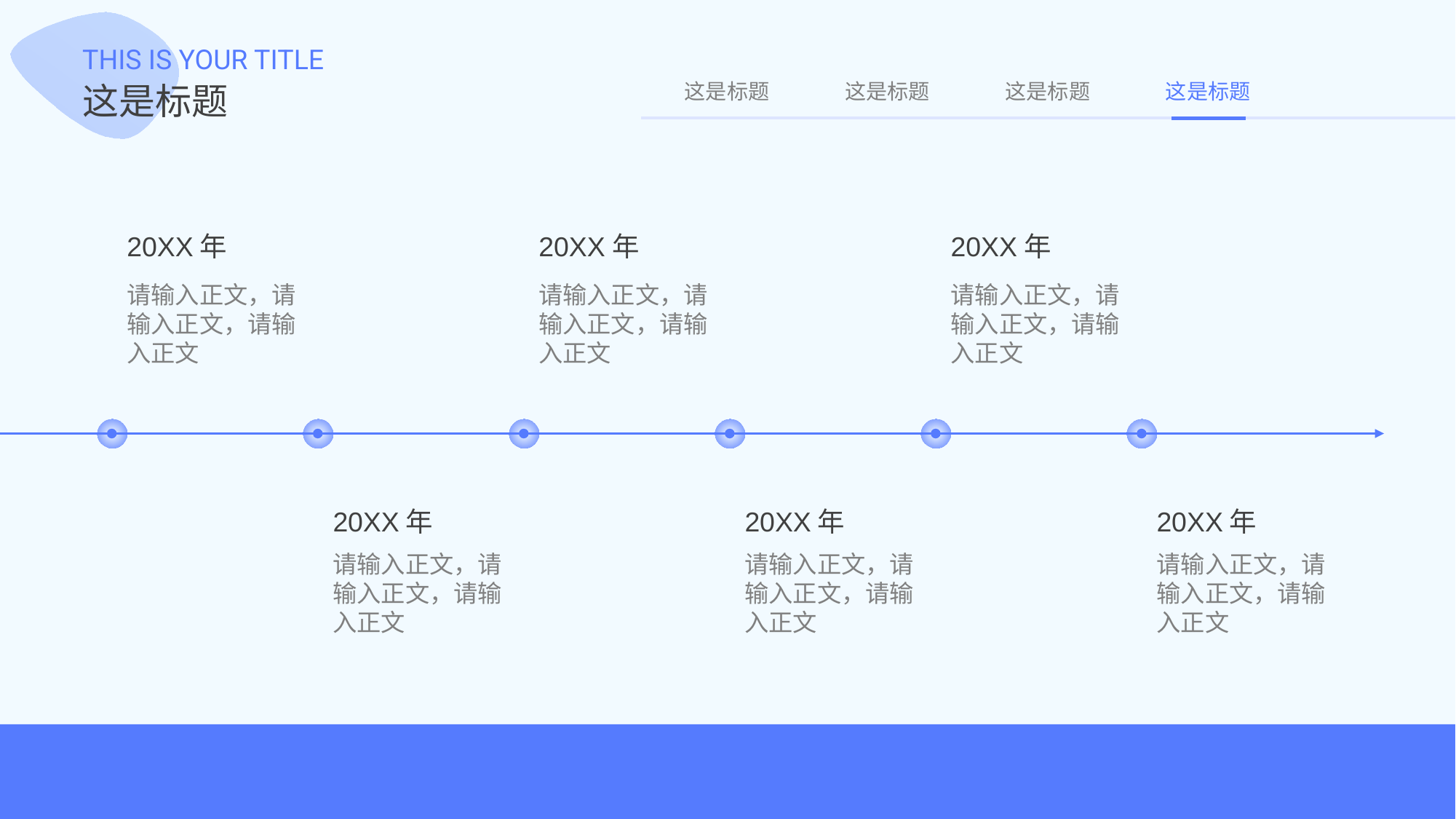

THIS IS YOUR TITLE
这是标题
这是标题
这是标题
这是标题
这是标题
20XX年

请输入正文，请输入正文，请输入正文
20XX年

请输入正文，请输入正文，请输入正文
20XX年

请输入正文，请输入正文，请输入正文

20XX年
请输入正文，请输入正文，请输入正文

20XX年
请输入正文，请输入正文，请输入正文

20XX年
请输入正文，请输入正文，请输入正文